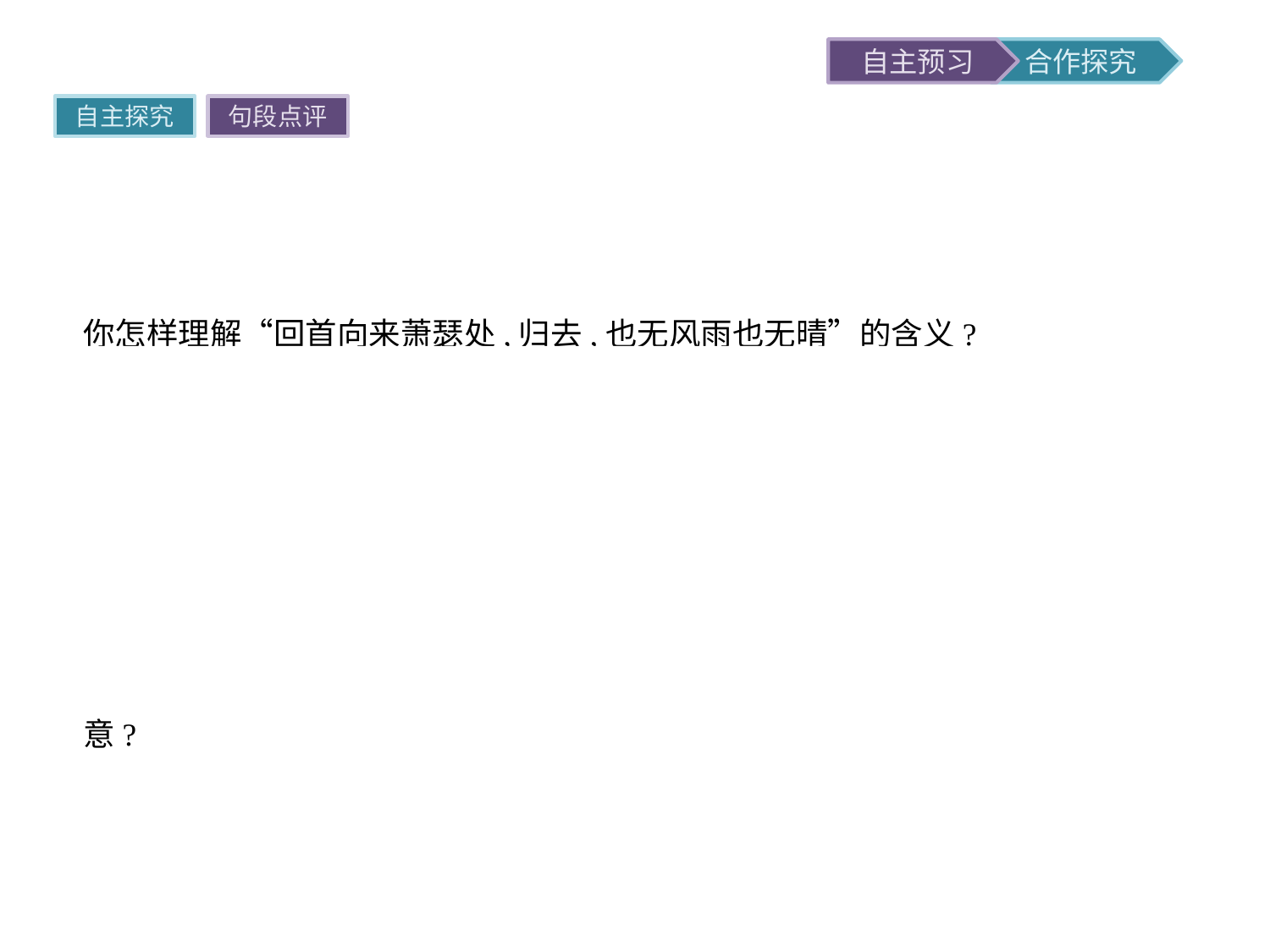

自主探究
句段点评
你怎样理解“回首向来萧瑟处,归去,也无风雨也无晴”的含义?
提示:“回首向来萧瑟处,归去,也无风雨也无晴”中“萧瑟”二字,意谓风雨之声,与上片“穿林打叶声”相应和。“风雨”二字,一语双关,既指野外途中所遇风雨,又暗指几乎致他于死地的政治“风雨”和人生险途;“也无风雨也无晴”表现了词人“不以物喜,不以己悲”的宠辱不惊的豁达人生态度。这饱含人生哲理意味的点睛之笔,道出了词人在大自然微妙的一瞬所获得的顿悟和启示:自然界的雨晴既属寻常,毫无差别,社会人生中的政治风云、荣辱得失又何须在意?